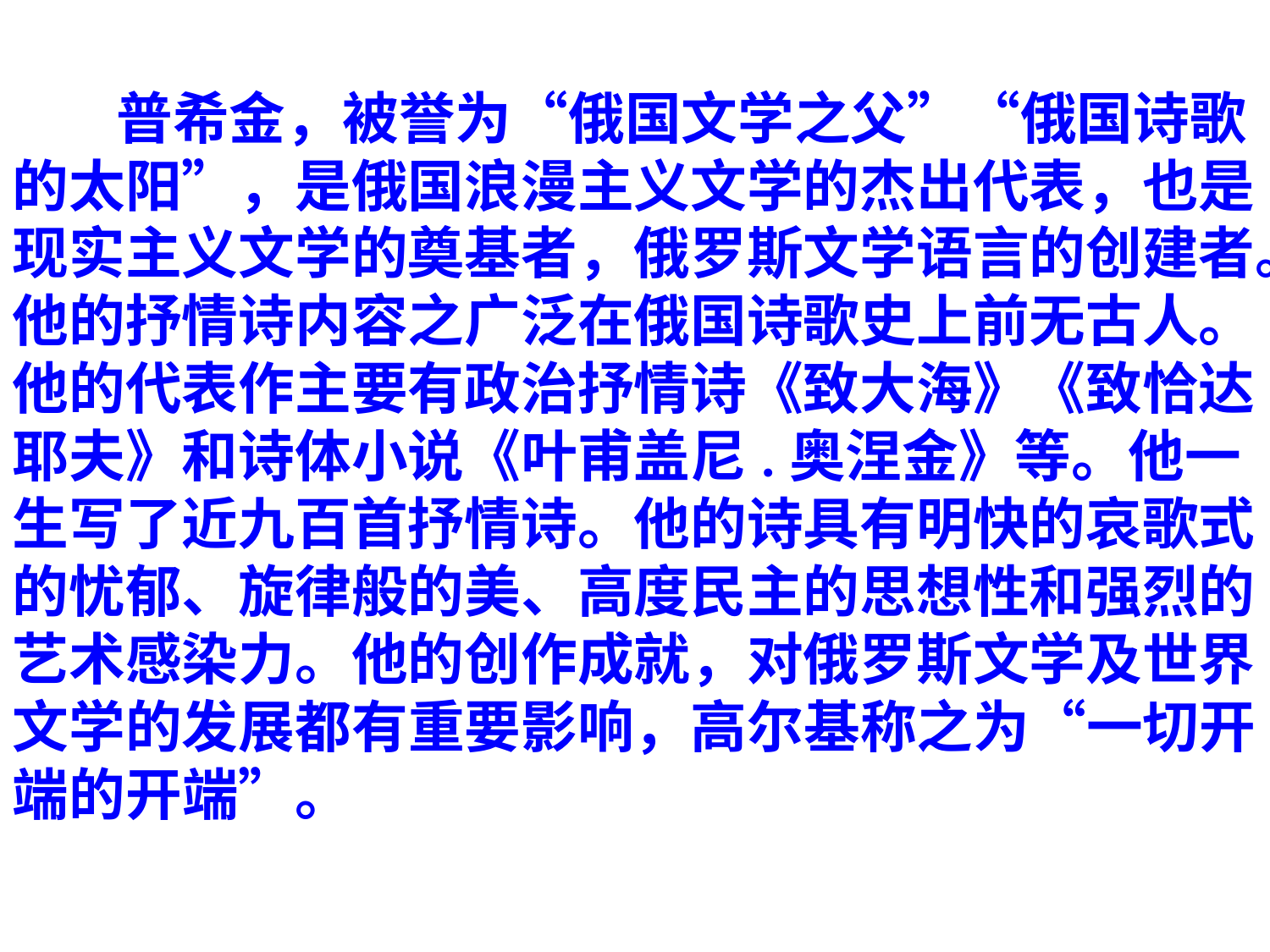

普希金，被誉为“俄国文学之父”“俄国诗歌的太阳”，是俄国浪漫主义文学的杰出代表，也是现实主义文学的奠基者，俄罗斯文学语言的创建者。他的抒情诗内容之广泛在俄国诗歌史上前无古人。他的代表作主要有政治抒情诗《致大海》《致恰达耶夫》和诗体小说《叶甫盖尼.奥涅金》等。他一生写了近九百首抒情诗。他的诗具有明快的哀歌式的忧郁、旋律般的美、高度民主的思想性和强烈的艺术感染力。他的创作成就，对俄罗斯文学及世界文学的发展都有重要影响，高尔基称之为“一切开端的开端”。